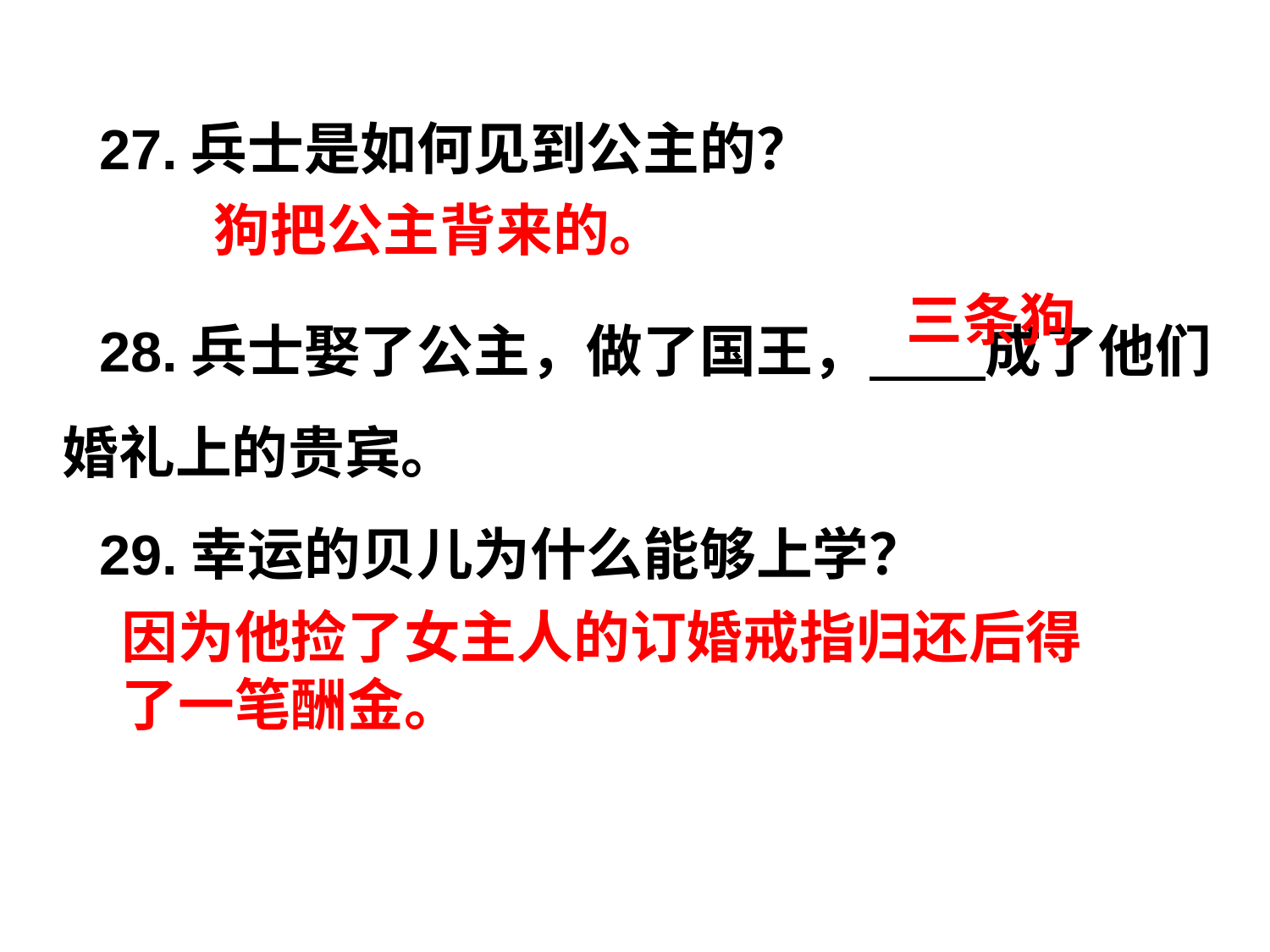

27.兵士是如何见到公主的？

28.兵士娶了公主，做了国王，         成了他们婚礼上的贵宾。
29.幸运的贝儿为什么能够上学？

狗把公主背来的。
三条狗
因为他捡了女主人的订婚戒指归还后得了一笔酬金。